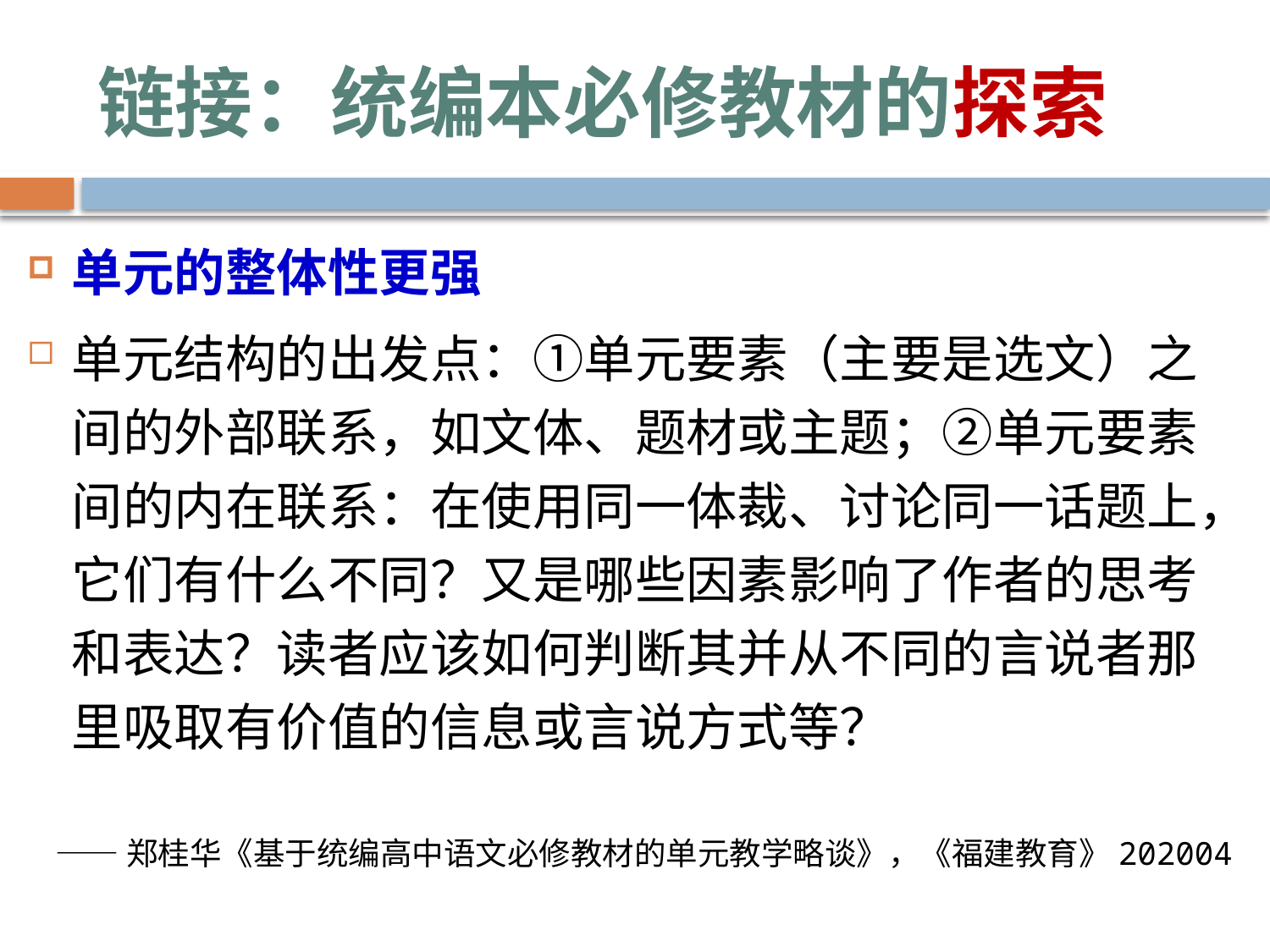

# 链接：统编本必修教材的探索
单元的整体性更强
单元结构的出发点：①单元要素（主要是选文）之间的外部联系，如文体、题材或主题；②单元要素间的内在联系：在使用同一体裁、讨论同一话题上，它们有什么不同？又是哪些因素影响了作者的思考和表达？读者应该如何判断其并从不同的言说者那里吸取有价值的信息或言说方式等？

——郑桂华《基于统编高中语文必修教材的单元教学略谈》，《福建教育》202004